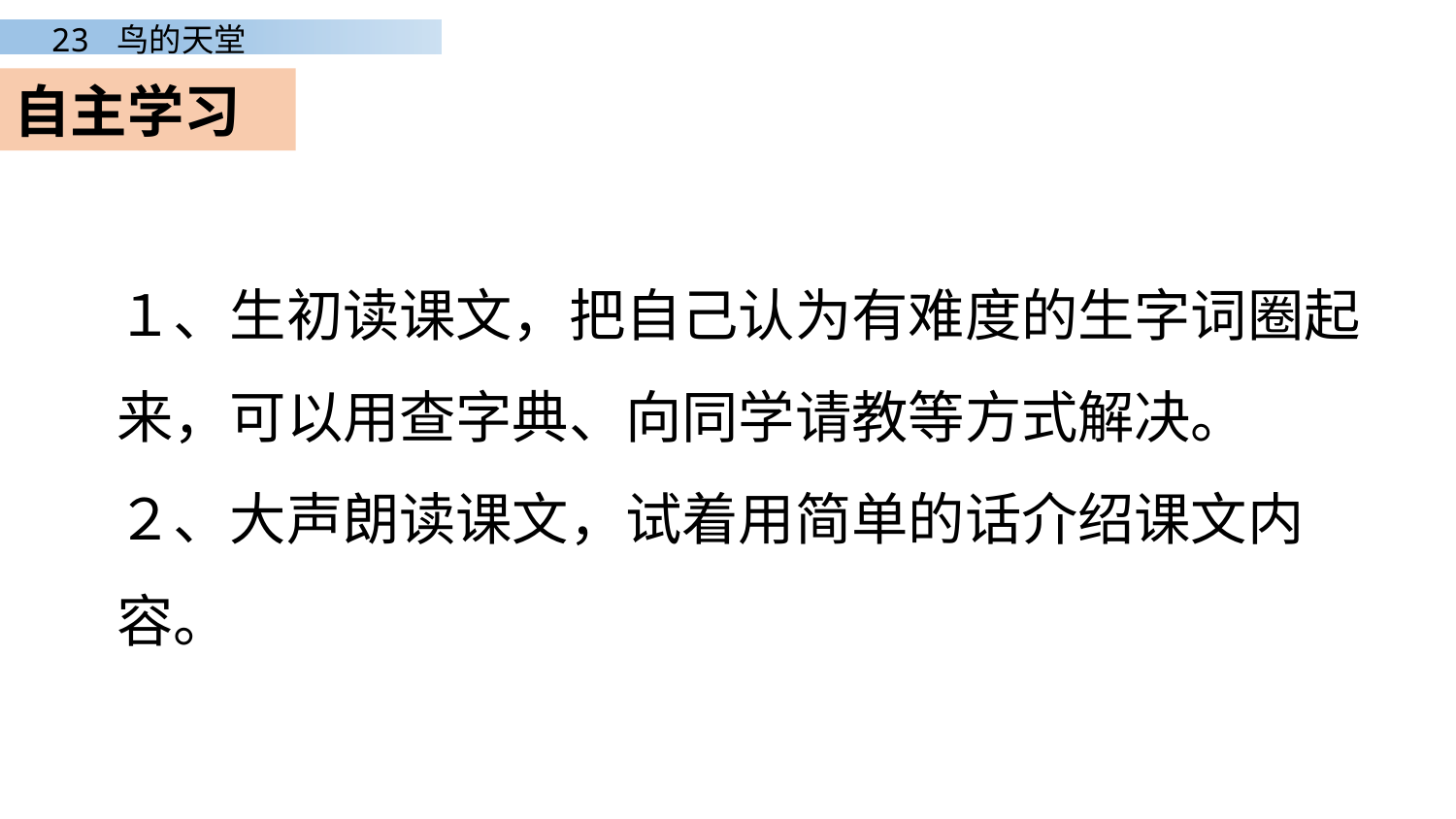

自主学习
１、生初读课文，把自己认为有难度的生字词圈起来，可以用查字典、向同学请教等方式解决。
２、大声朗读课文，试着用简单的话介绍课文内容。